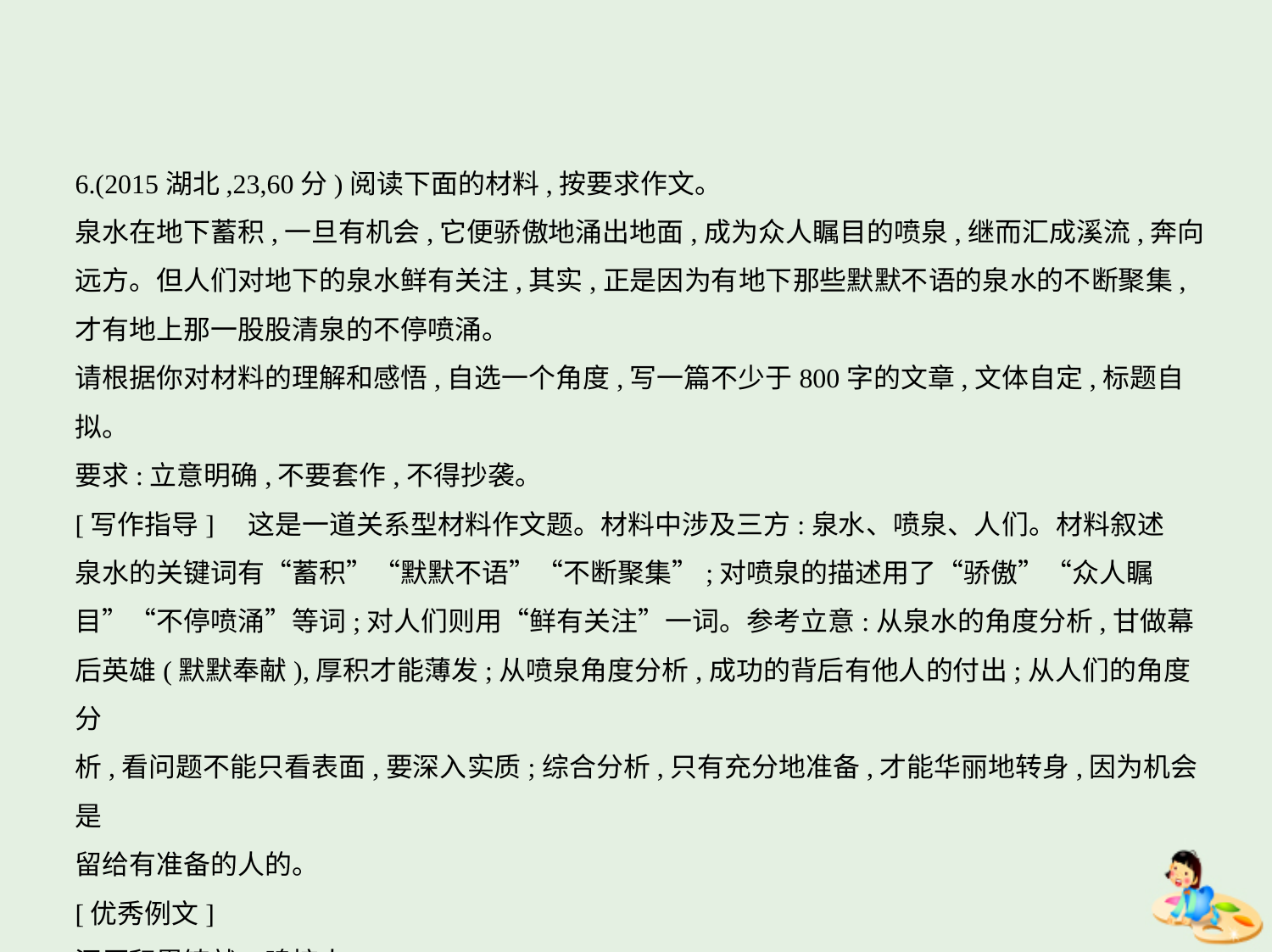

6.(2015湖北,23,60分)阅读下面的材料,按要求作文。
泉水在地下蓄积,一旦有机会,它便骄傲地涌出地面,成为众人瞩目的喷泉,继而汇成溪流,奔向
远方。但人们对地下的泉水鲜有关注,其实,正是因为有地下那些默默不语的泉水的不断聚集,
才有地上那一股股清泉的不停喷涌。
请根据你对材料的理解和感悟,自选一个角度,写一篇不少于800字的文章,文体自定,标题自拟。
要求:立意明确,不要套作,不得抄袭。
[写作指导]　这是一道关系型材料作文题。材料中涉及三方:泉水、喷泉、人们。材料叙述
泉水的关键词有“蓄积”“默默不语”“不断聚集”;对喷泉的描述用了“骄傲”“众人瞩
目”“不停喷涌”等词;对人们则用“鲜有关注”一词。参考立意:从泉水的角度分析,甘做幕
后英雄(默默奉献),厚积才能薄发;从喷泉角度分析,成功的背后有他人的付出;从人们的角度分
析,看问题不能只看表面,要深入实质;综合分析,只有充分地准备,才能华丽地转身,因为机会是
留给有准备的人的。
[优秀例文]
深厚积累铸就一鸣惊人
著名诗人贾岛曾写下了“十年磨一剑,霜刃未曾试”的名句,诗人借此句表达了自己为国所用